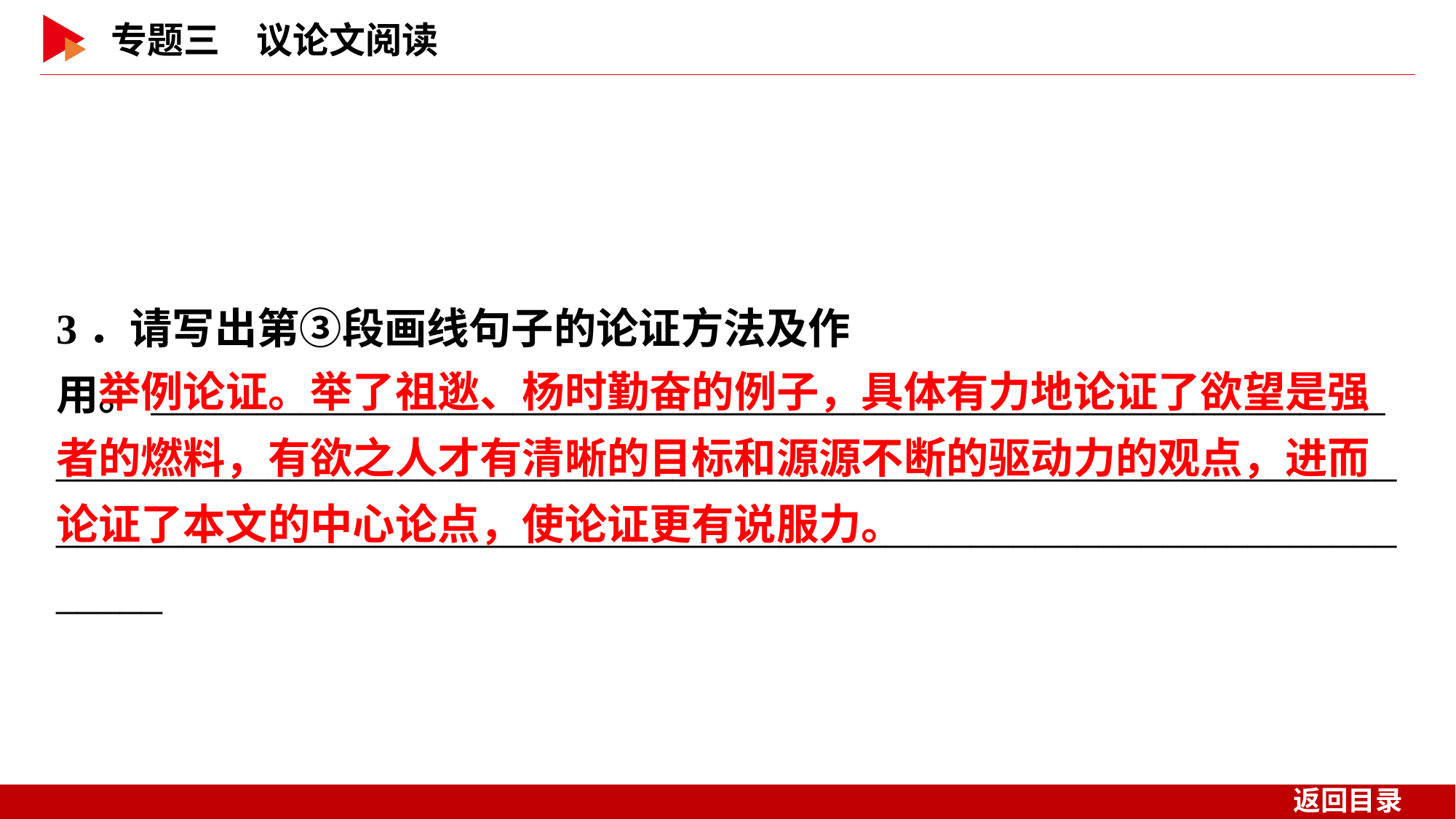

3．请写出第③段画线句子的论证方法及作用。_____________________________________________________________________________________________________________________________________________________________________________________________
　举例论证。举了祖逖、杨时勤奋的例子，具体有力地论证了欲望是强者的燃料，有欲之人才有清晰的目标和源源不断的驱动力的观点，进而论证了本文的中心论点，使论证更有说服力。